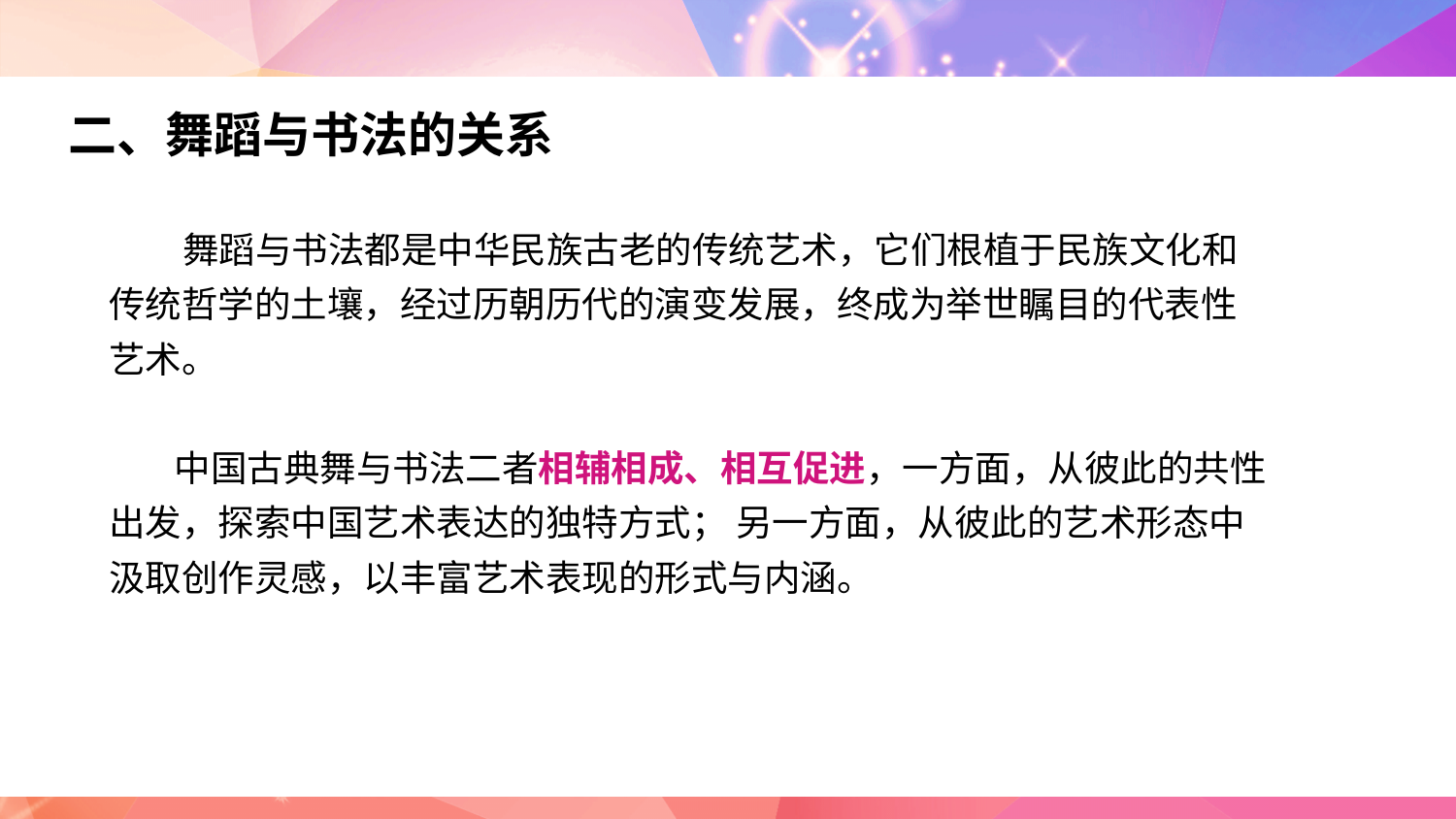

二、舞蹈与书法的关系
  舞蹈与书法都是中华民族古老的传统艺术，它们根植于民族文化和传统哲学的土壤，经过历朝历代的演变发展，终成为举世瞩目的代表性艺术。

 中国古典舞与书法二者相辅相成、相互促进，一方面，从彼此的共性出发，探索中国艺术表达的独特方式； 另一方面，从彼此的艺术形态中汲取创作灵感，以丰富艺术表现的形式与内涵。